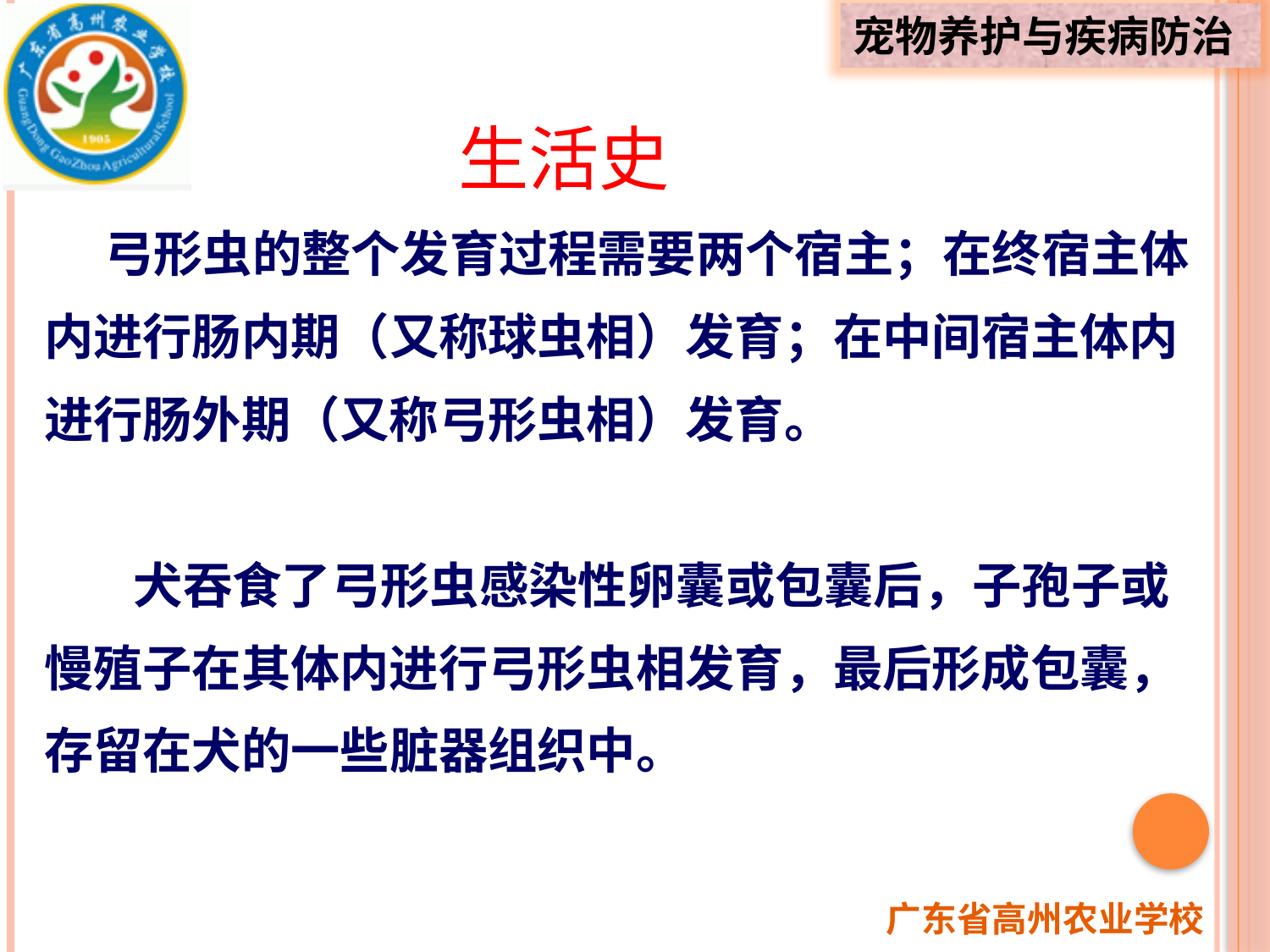

生活史
      弓形虫的整个发育过程需要两个宿主；在终宿主体内进行肠内期（又称球虫相）发育；在中间宿主体内进行肠外期（又称弓形虫相）发育。
        犬吞食了弓形虫感染性卵囊或包囊后，子孢子或慢殖子在其体内进行弓形虫相发育，最后形成包囊，存留在犬的一些脏器组织中。